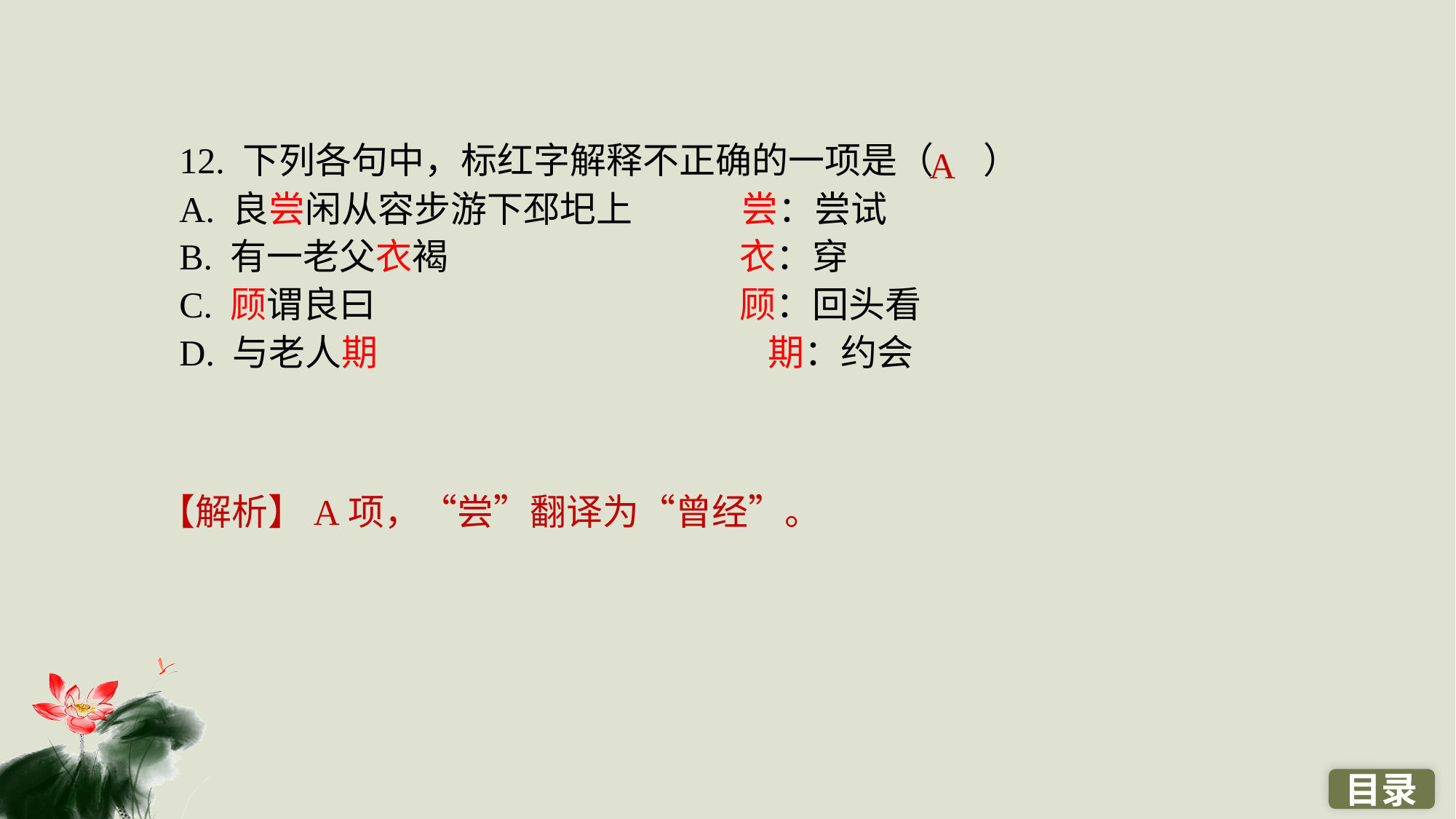

12. 下列各句中，标红字解释不正确的一项是（      ）
A. 良尝闲从容步游下邳圯上　　　尝：尝试
B. 有一老父衣褐　　　　　　　　衣：穿
C. 顾谓良曰　　　　　　　　　　顾：回头看
D. 与老人期			  	期：约会
A
【解析】A项，“尝”翻译为“曾经”。